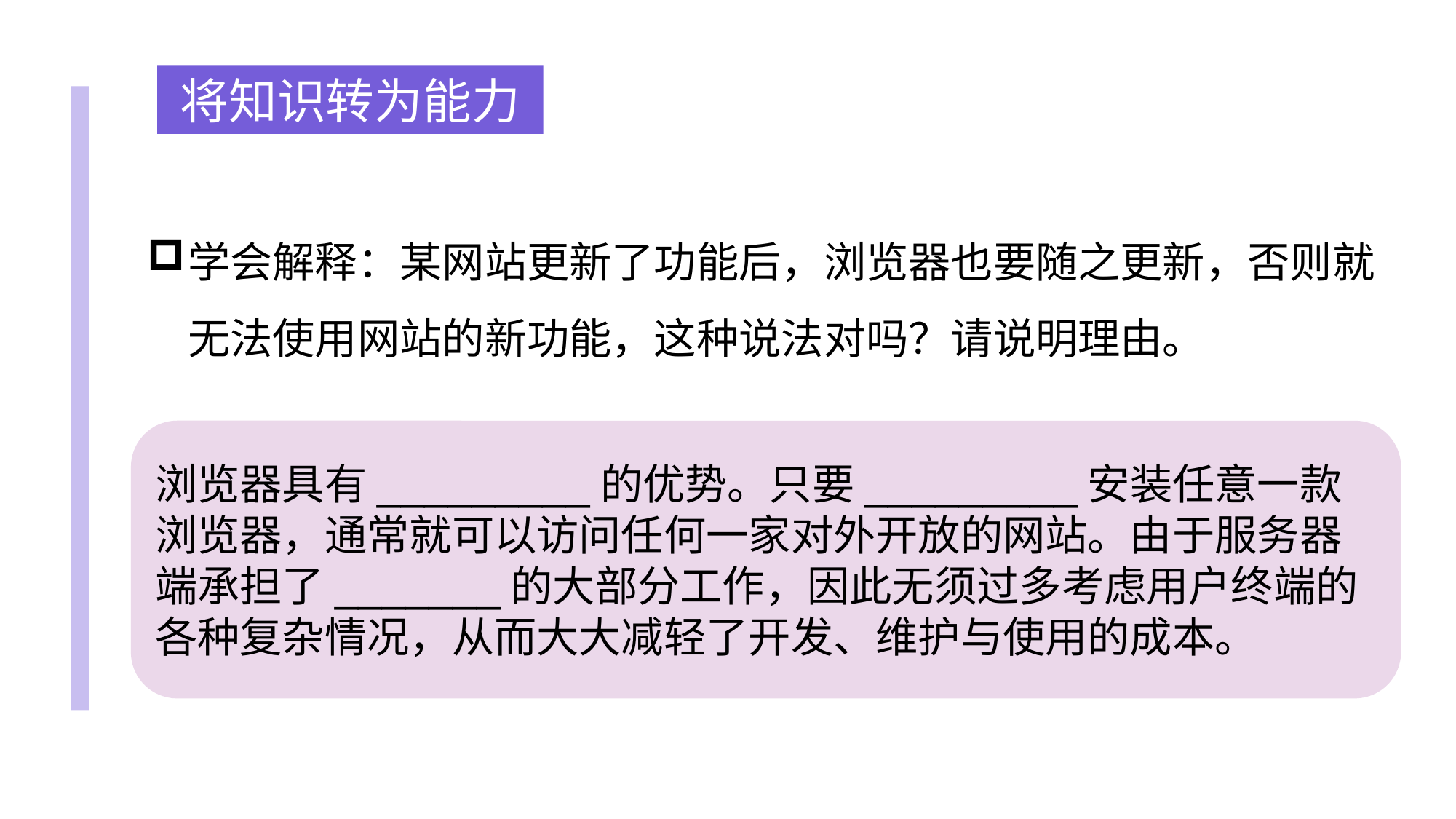

将知识转为能力

学会解释：某网站更新了功能后，浏览器也要随之更新，否则就无法使用网站的新功能，这种说法对吗？请说明理由。
浏览器具有_________的优势。只要_________安装任意一款浏览器，通常就可以访问任何一家对外开放的网站。由于服务器端承担了_______的大部分工作，因此无须过多考虑用户终端的各种复杂情况，从而大大减轻了开发、维护与使用的成本。